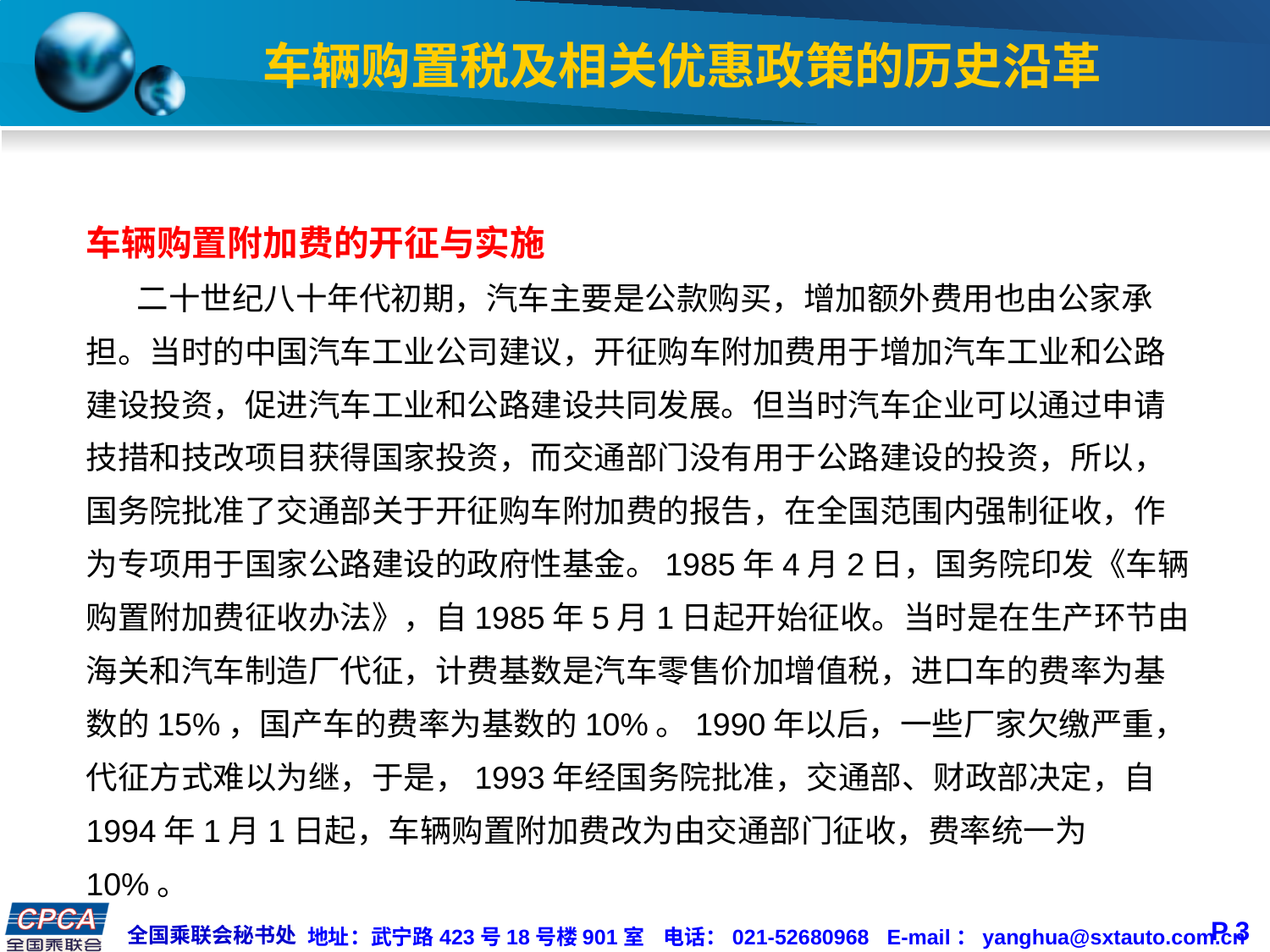

# 车辆购置税及相关优惠政策的历史沿革
车辆购置附加费的开征与实施
      二十世纪八十年代初期，汽车主要是公款购买，增加额外费用也由公家承担。当时的中国汽车工业公司建议，开征购车附加费用于增加汽车工业和公路建设投资，促进汽车工业和公路建设共同发展。但当时汽车企业可以通过申请技措和技改项目获得国家投资，而交通部门没有用于公路建设的投资，所以，国务院批准了交通部关于开征购车附加费的报告，在全国范围内强制征收，作为专项用于国家公路建设的政府性基金。1985年4月2日，国务院印发《车辆购置附加费征收办法》，自1985年5月1日起开始征收。当时是在生产环节由海关和汽车制造厂代征，计费基数是汽车零售价加增值税，进口车的费率为基数的15%，国产车的费率为基数的10%。1990年以后，一些厂家欠缴严重，代征方式难以为继，于是，1993年经国务院批准，交通部、财政部决定，自1994年1月1日起，车辆购置附加费改为由交通部门征收，费率统一为10%。